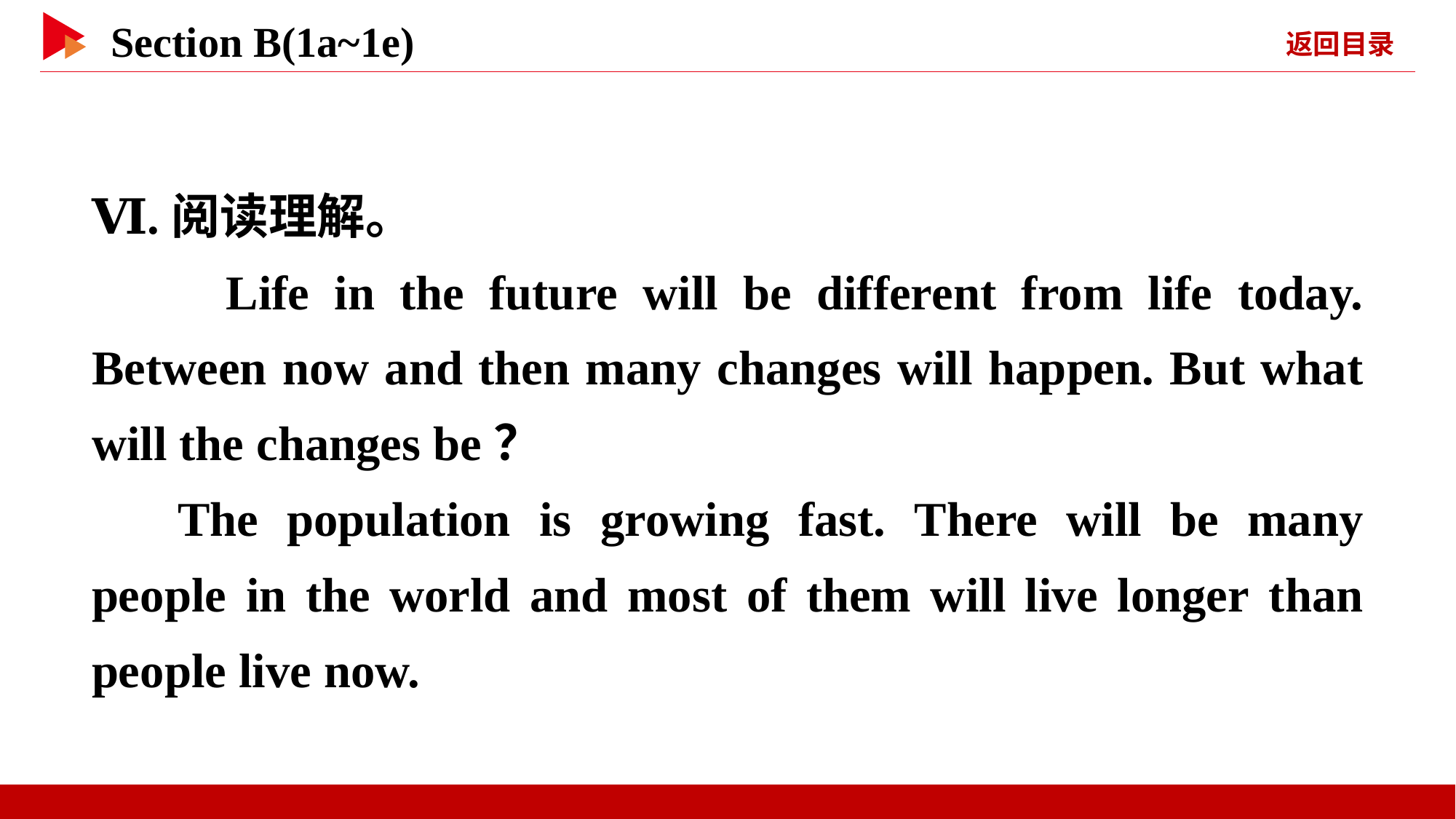

Ⅵ.阅读理解。
　　Life in the future will be different from life today. Between now and then many changes will happen. But what will the changes be？
The population is growing fast. There will be many people in the world and most of them will live longer than people live now.